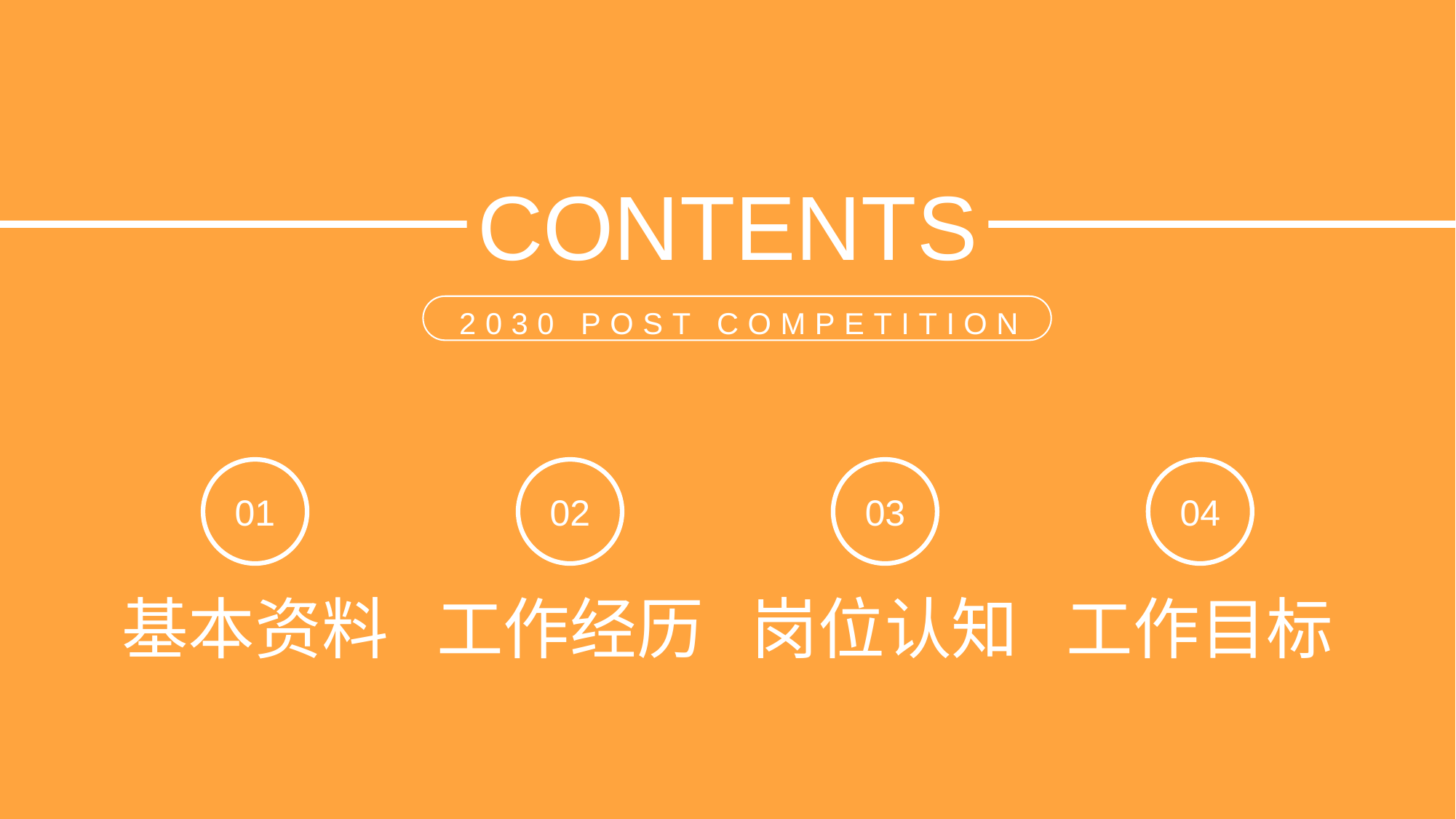

CONTENTS

2030 POST COMPETITION
01
基本资料
02
工作经历
03
岗位认知
04
工作目标